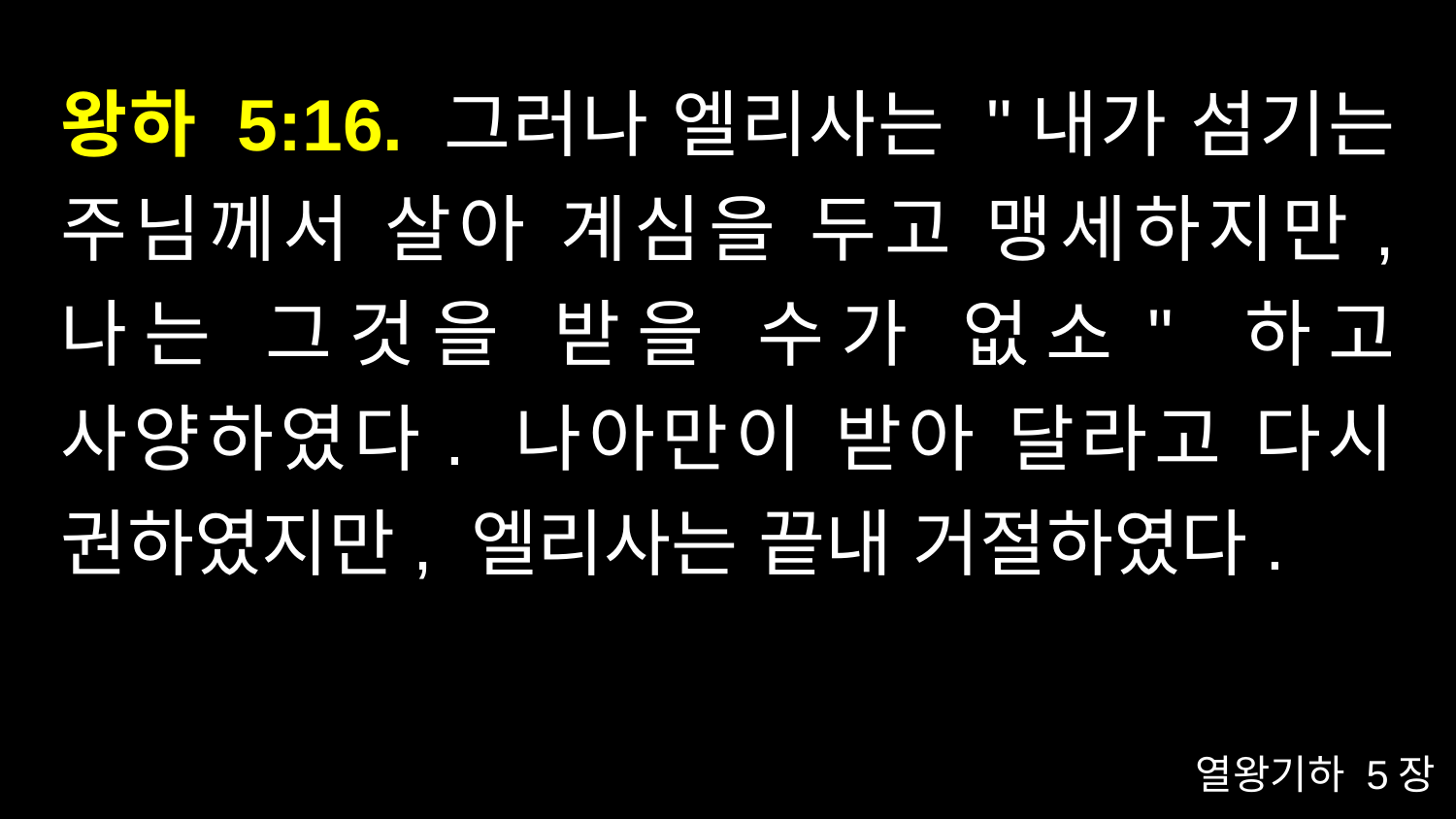

# 왕하 5:16. 그러나 엘리사는 "내가 섬기는 주님께서 살아 계심을 두고 맹세하지만, 나는 그것을 받을 수가 없소" 하고 사양하였다. 나아만이 받아 달라고 다시 권하였지만, 엘리사는 끝내 거절하였다.
열왕기하 5장